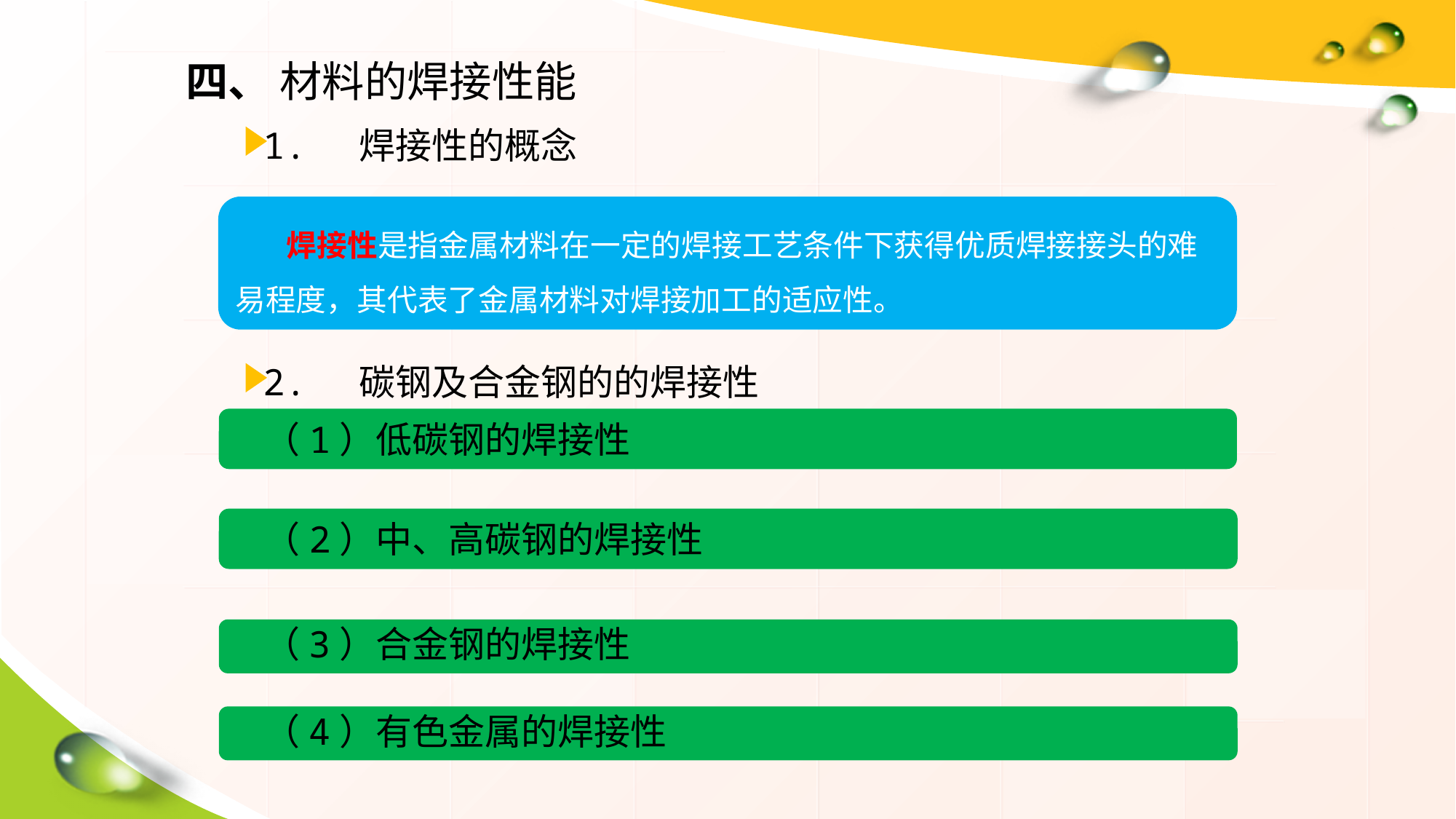

四、 材料的焊接性能

1.  焊接性的概念

       焊接性是指金属材料在一定的焊接工艺条件下获得优质焊接接头的难易程度，其代表了金属材料对焊接加工的适应性。
2.  碳钢及合金钢的的焊接性

    （1）低碳钢的焊接性
    （2）中、高碳钢的焊接性
    （3）合金钢的焊接性
    （4）有色金属的焊接性